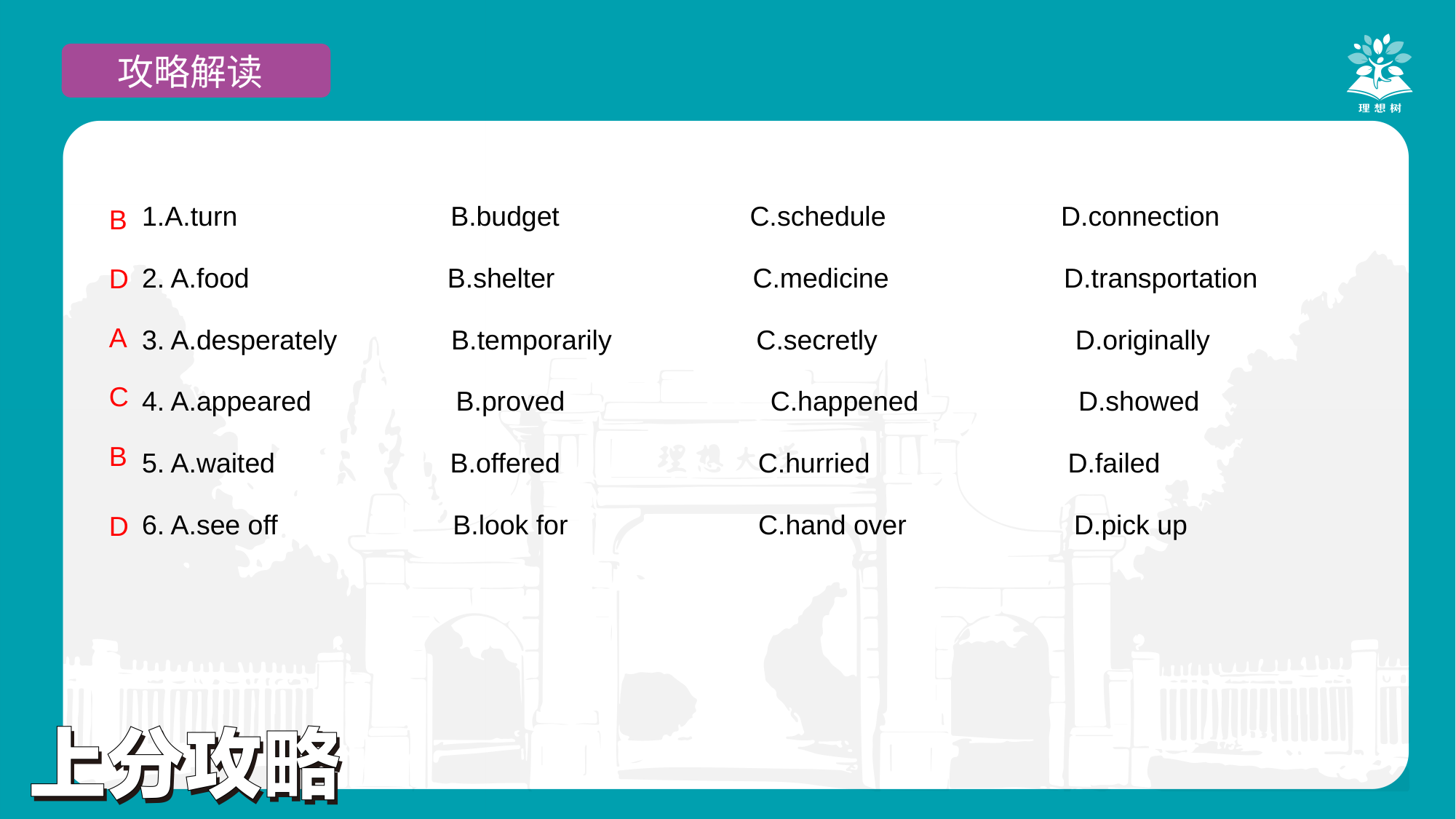

攻略解读
B
1.A.turn                            B.budget                         C.schedule                       D.connection
2. A.food                          B.shelter                          C.medicine                       D.transportation
3. A.desperately               B.temporarily                   C.secretly                          D.originally
4. A.appeared                   B.proved                           C.happened                     D.showed
5. A.waited                       B.offered                          C.hurried                          D.failed
6. A.see off                       B.look for                         C.hand over                      D.pick up

D
A
C
B
D